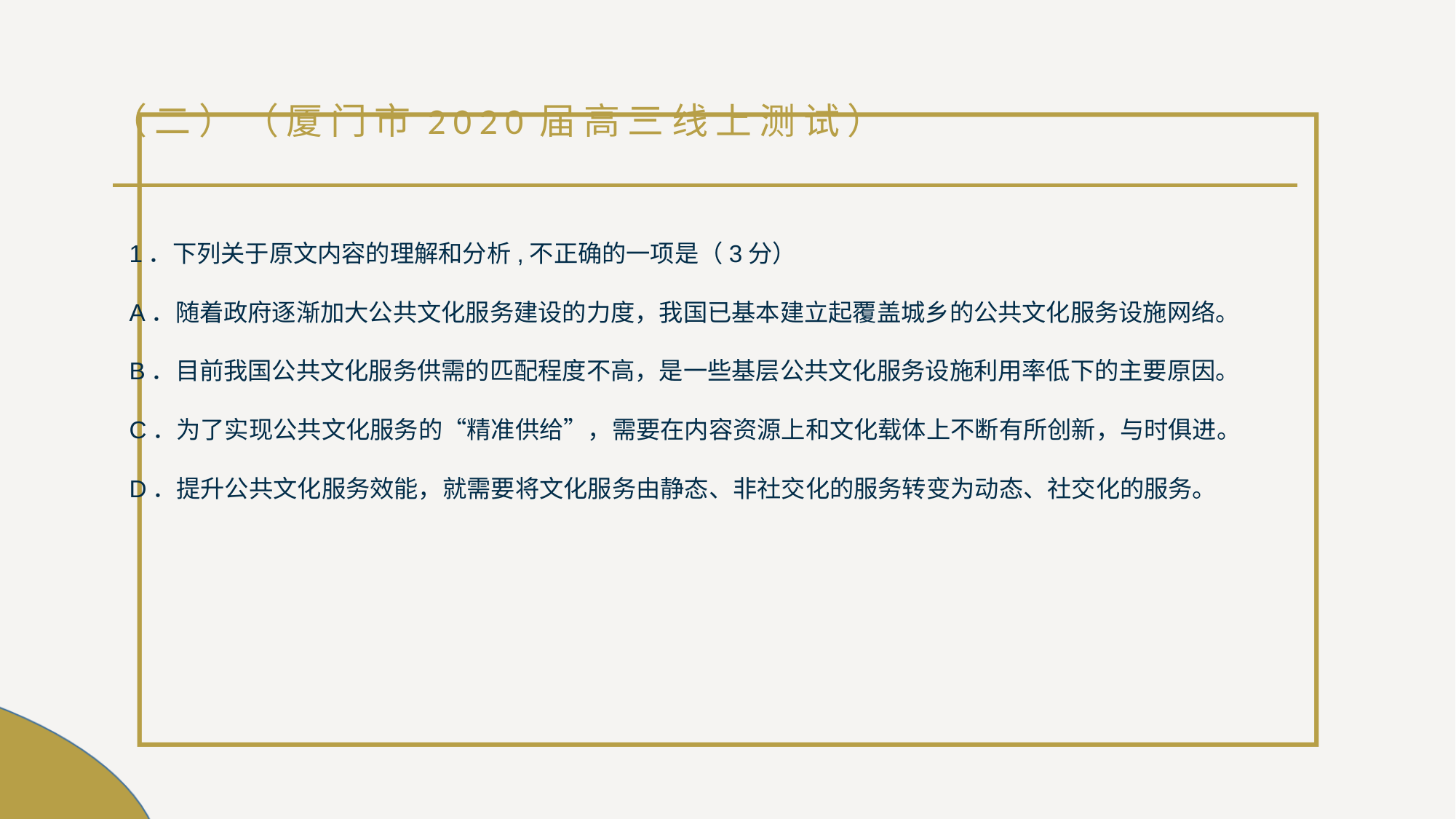

# （二）（厦门市2020届高三线上测试）
1．下列关于原文内容的理解和分析,不正确的一项是（3分）
A．随着政府逐渐加大公共文化服务建设的力度，我国已基本建立起覆盖城乡的公共文化服务设施网络。
B．目前我国公共文化服务供需的匹配程度不高，是一些基层公共文化服务设施利用率低下的主要原因。
C．为了实现公共文化服务的“精准供给”，需要在内容资源上和文化载体上不断有所创新，与时俱进。
D．提升公共文化服务效能，就需要将文化服务由静态、非社交化的服务转变为动态、社交化的服务。